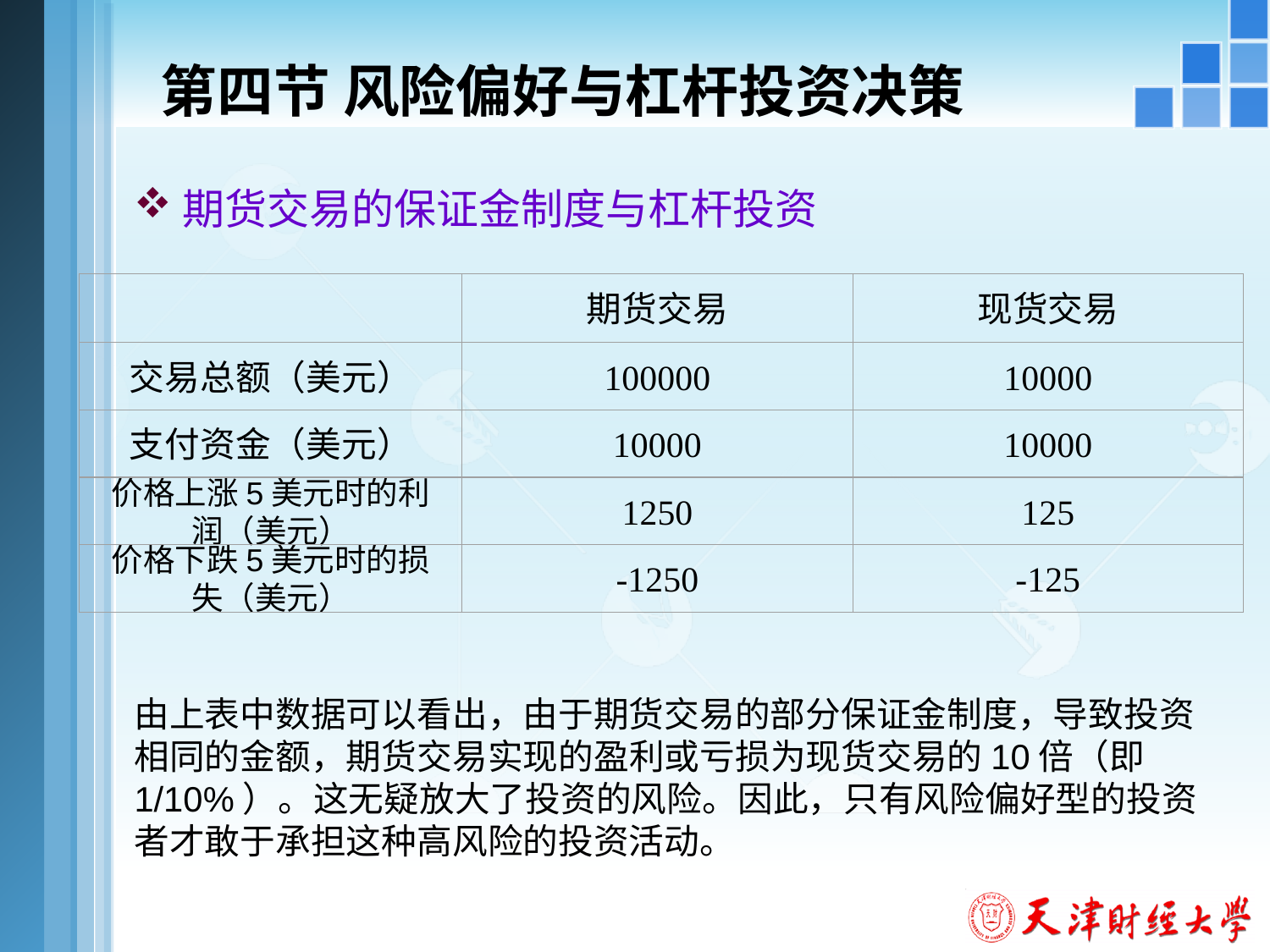

# 第四节 风险偏好与杠杆投资决策
期货交易的保证金制度与杠杆投资

期货交易

现货交易

交易总额（美元）

100000

10000

支付资金（美元）

10000

10000

价格上涨5美元时的利润（美元）

1250

125

价格下跌5美元时的损失（美元）

-1250

-125
由上表中数据可以看出，由于期货交易的部分保证金制度，导致投资相同的金额，期货交易实现的盈利或亏损为现货交易的10倍（即1/10%）。这无疑放大了投资的风险。因此，只有风险偏好型的投资者才敢于承担这种高风险的投资活动。